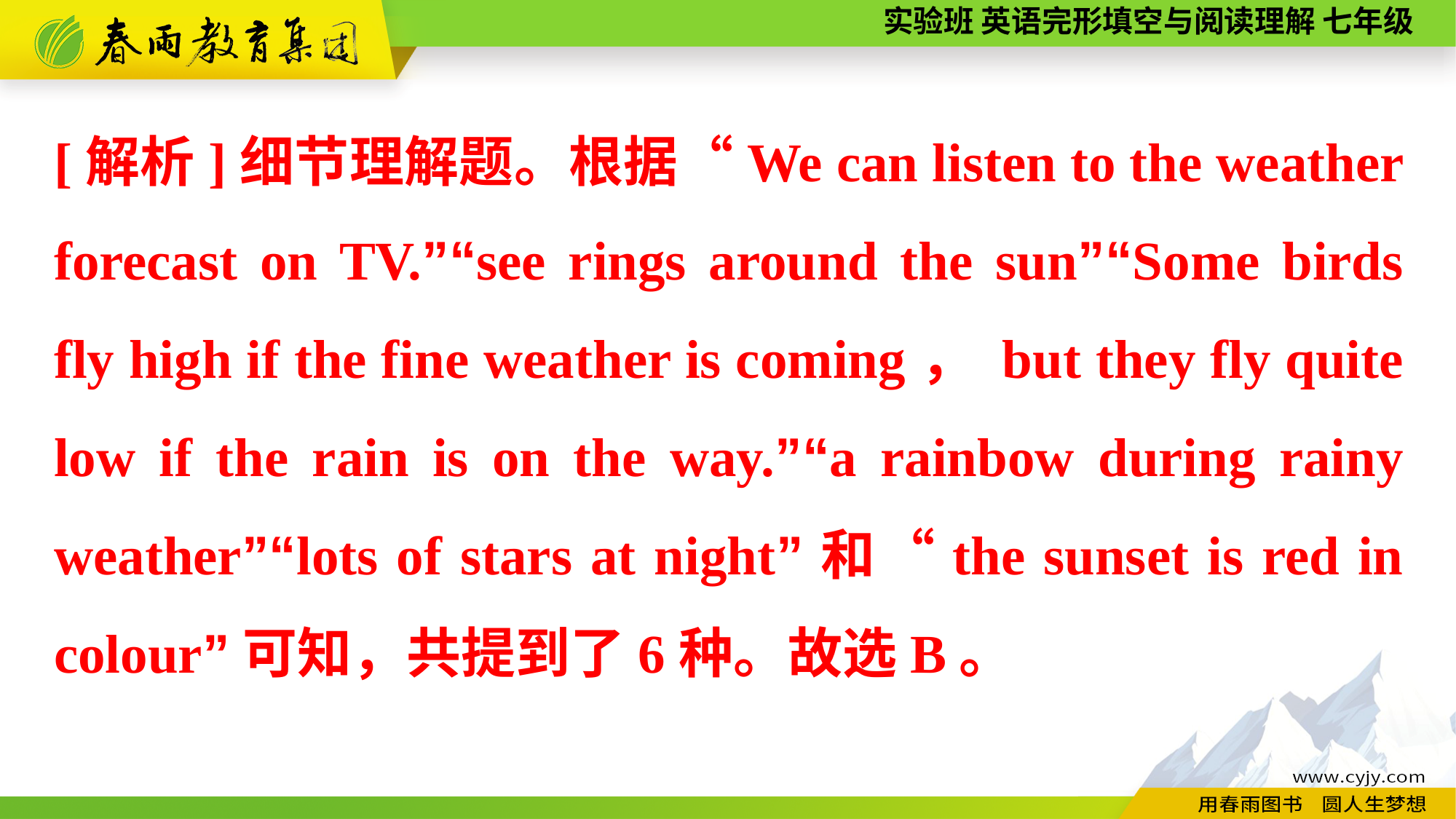

[解析]细节理解题。根据“We can listen to the weather forecast on TV.”“see rings around the sun”“Some birds fly high if the fine weather is coming， but they fly quite low if the rain is on the way.”“a rainbow during rainy weather”“lots of stars at night”和“the sunset is red in colour”可知，共提到了6种。故选B。